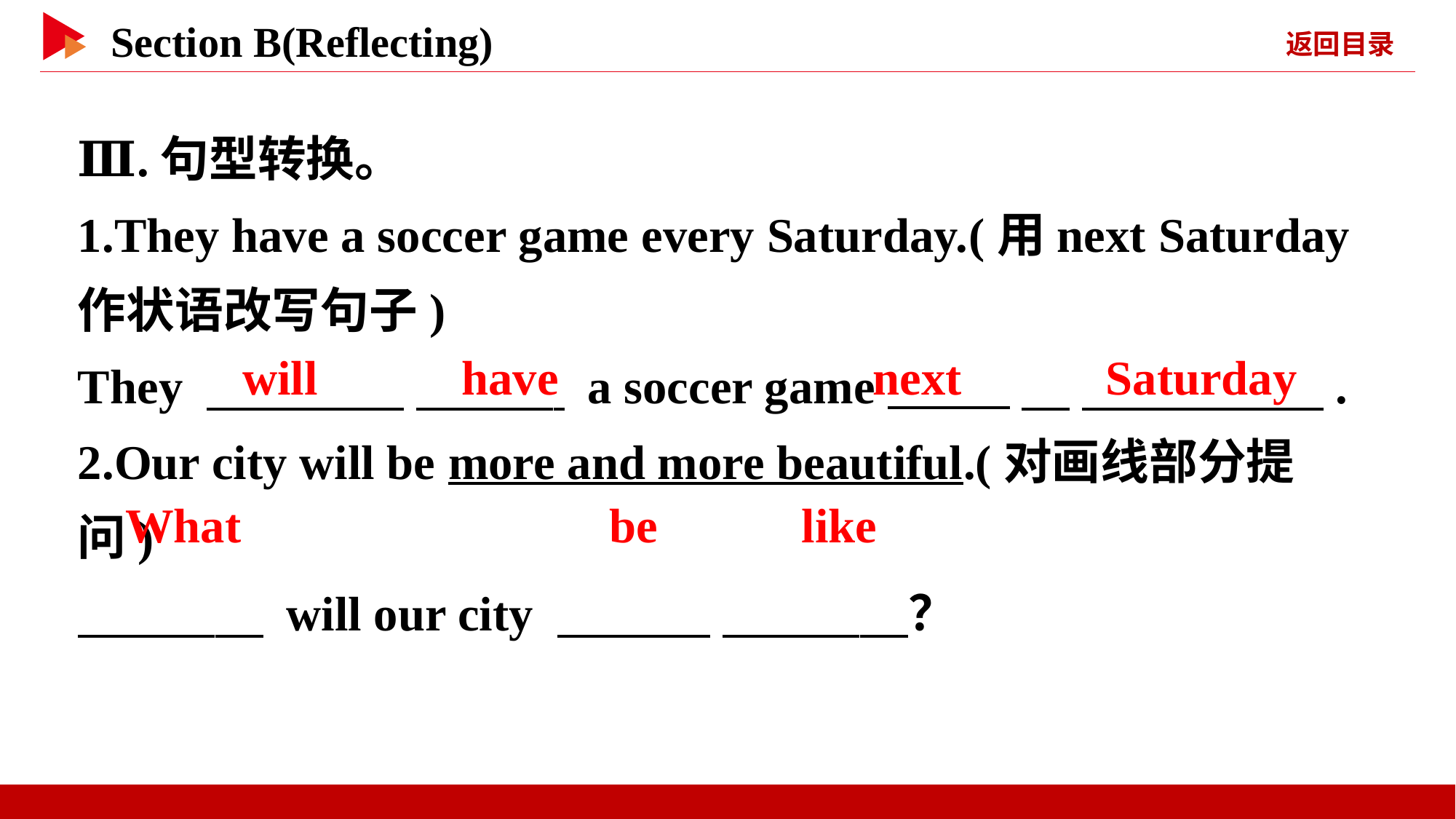

Ⅲ.句型转换。
1.They have a soccer game every Saturday.(用next Saturday作状语改写句子)
They 　         　 　          a soccer game           　 　             　.
2.Our city will be more and more beautiful.(对画线部分提问)
　        　 will our city 　     　 　        　？
will 　 　have
next 　 　Saturday
What
be 　 　like